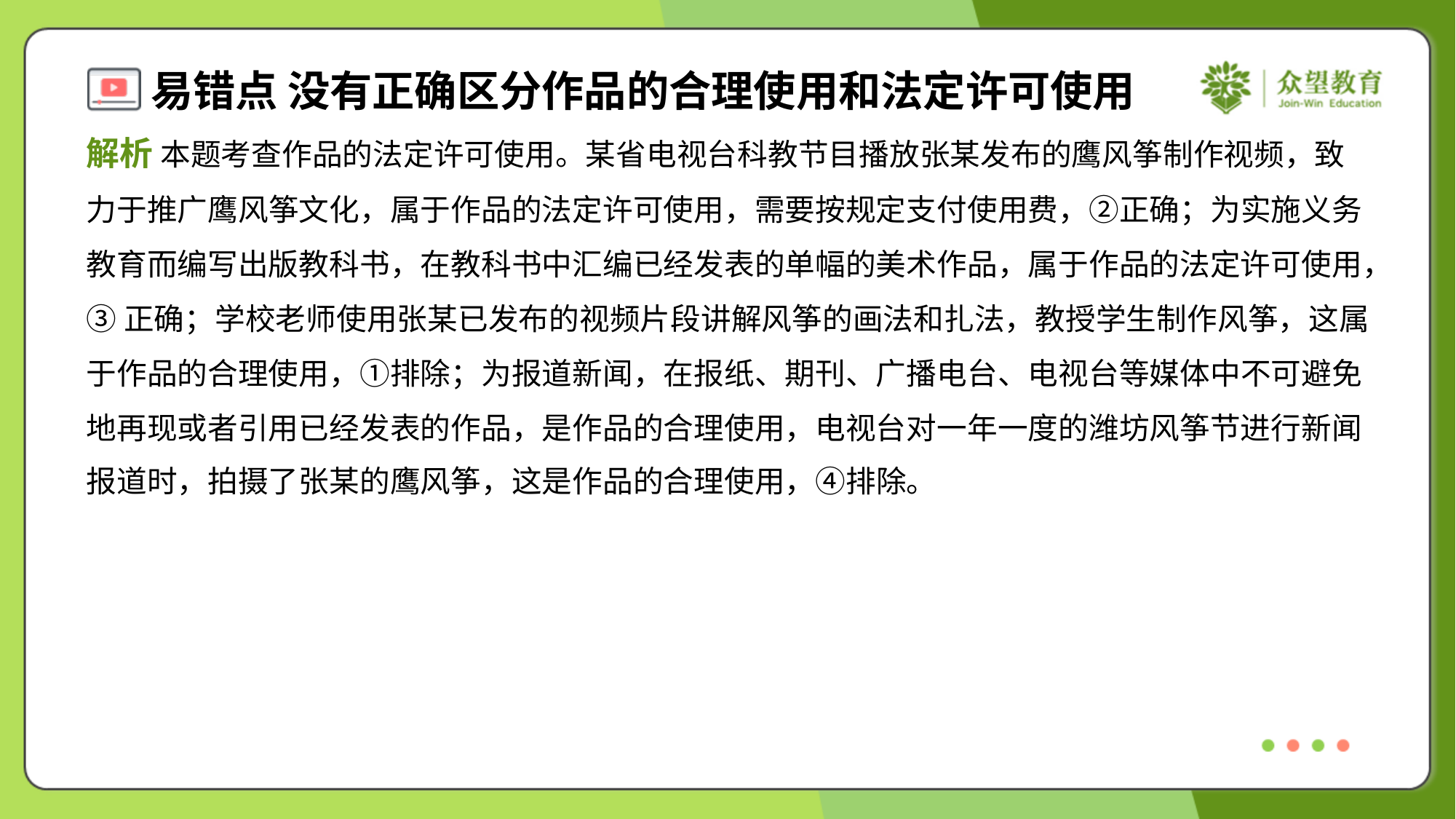

解析 本题考查作品的法定许可使用。某省电视台科教节目播放张某发布的鹰风筝制作视频，致
力于推广鹰风筝文化，属于作品的法定许可使用，需要按规定支付使用费，②正确；为实施义务
教育而编写出版教科书，在教科书中汇编已经发表的单幅的美术作品，属于作品的法定许可使用，
③正确；学校老师使用张某已发布的视频片段讲解风筝的画法和扎法，教授学生制作风筝，这属
于作品的合理使用，①排除；为报道新闻，在报纸、期刊、广播电台、电视台等媒体中不可避免
地再现或者引用已经发表的作品，是作品的合理使用，电视台对一年一度的潍坊风筝节进行新闻
报道时，拍摄了张某的鹰风筝，这是作品的合理使用，④排除。